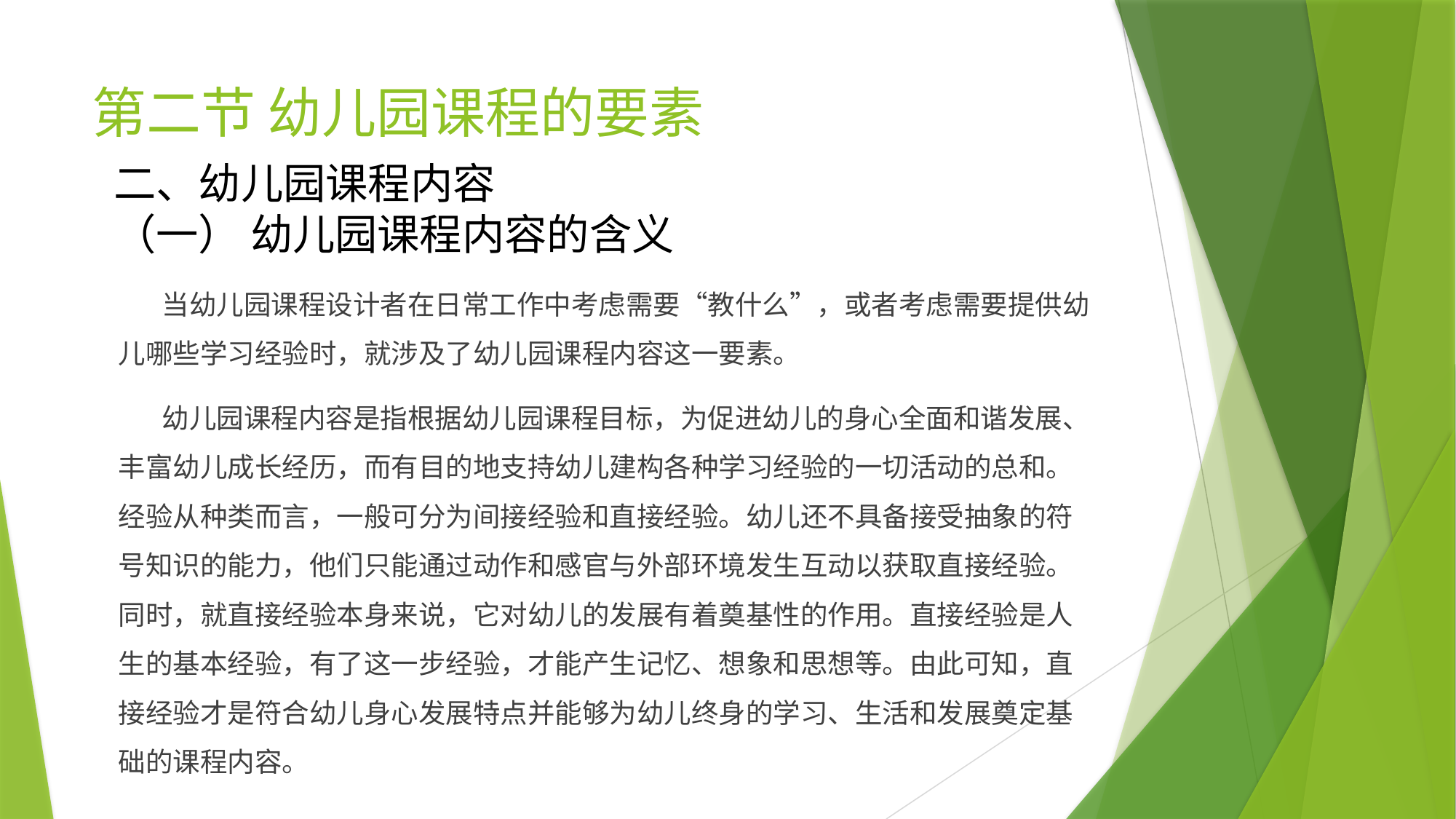

# 第二节 幼儿园课程的要素
二、幼儿园课程内容
（一） 幼儿园课程内容的含义
      当幼儿园课程设计者在日常工作中考虑需要“教什么”，或者考虑需要提供幼儿哪些学习经验时，就涉及了幼儿园课程内容这一要素。
      幼儿园课程内容是指根据幼儿园课程目标，为促进幼儿的身心全面和谐发展、丰富幼儿成长经历，而有目的地支持幼儿建构各种学习经验的一切活动的总和。经验从种类而言，一般可分为间接经验和直接经验。幼儿还不具备接受抽象的符号知识的能力，他们只能通过动作和感官与外部环境发生互动以获取直接经验。同时，就直接经验本身来说，它对幼儿的发展有着奠基性的作用。直接经验是人生的基本经验，有了这一步经验，才能产生记忆、想象和思想等。由此可知，直接经验才是符合幼儿身心发展特点并能够为幼儿终身的学习、生活和发展奠定基础的课程内容。